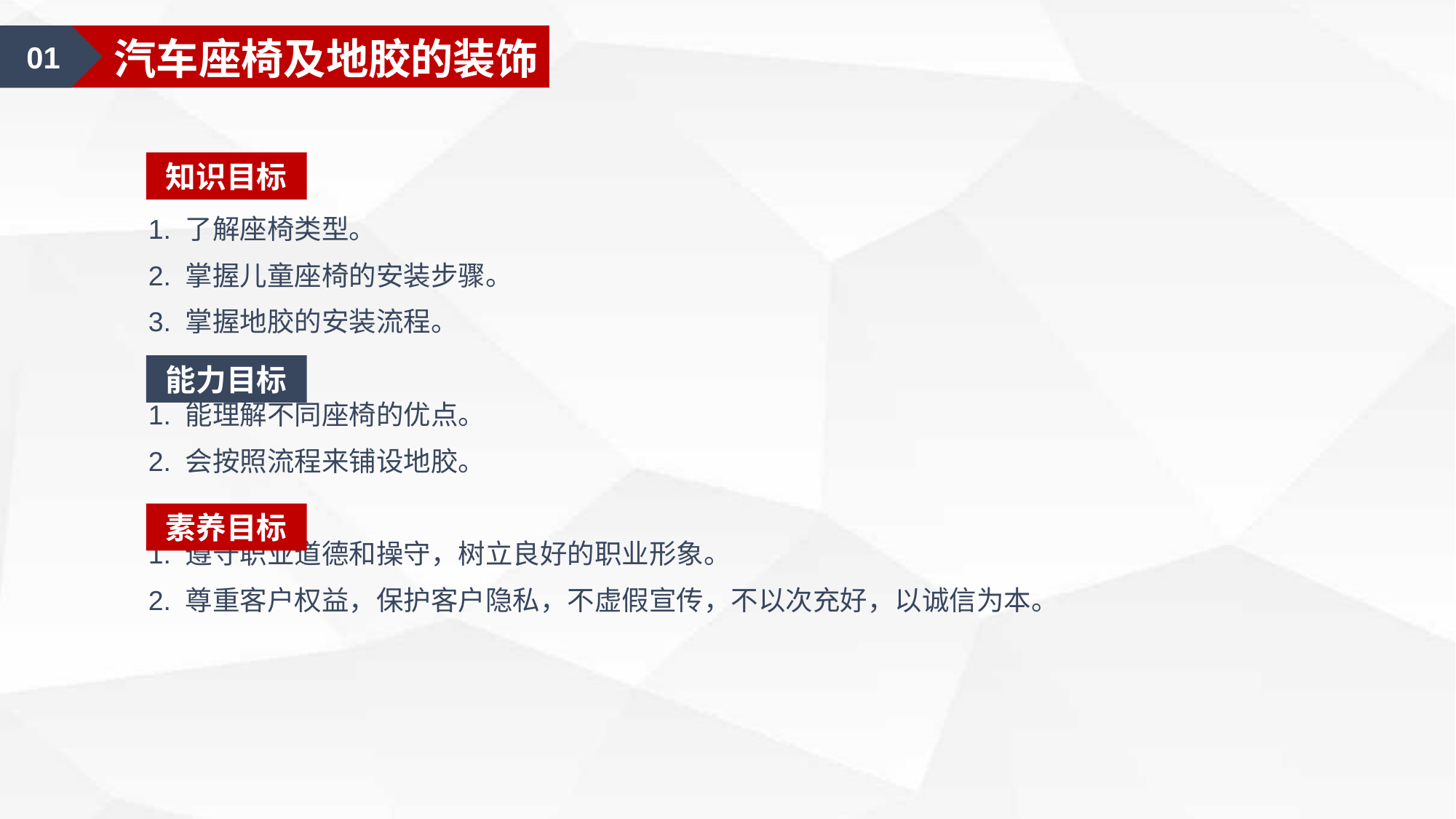

01
汽车座椅及地胶的装饰
知识目标
1. 了解座椅类型。
2. 掌握儿童座椅的安装步骤。
3. 掌握地胶的安装流程。

1. 能理解不同座椅的优点。
2. 会按照流程来铺设地胶。

1. 遵守职业道德和操守，树立良好的职业形象。
2. 尊重客户权益，保护客户隐私，不虚假宣传，不以次充好，以诚信为本。
能力目标
素养目标